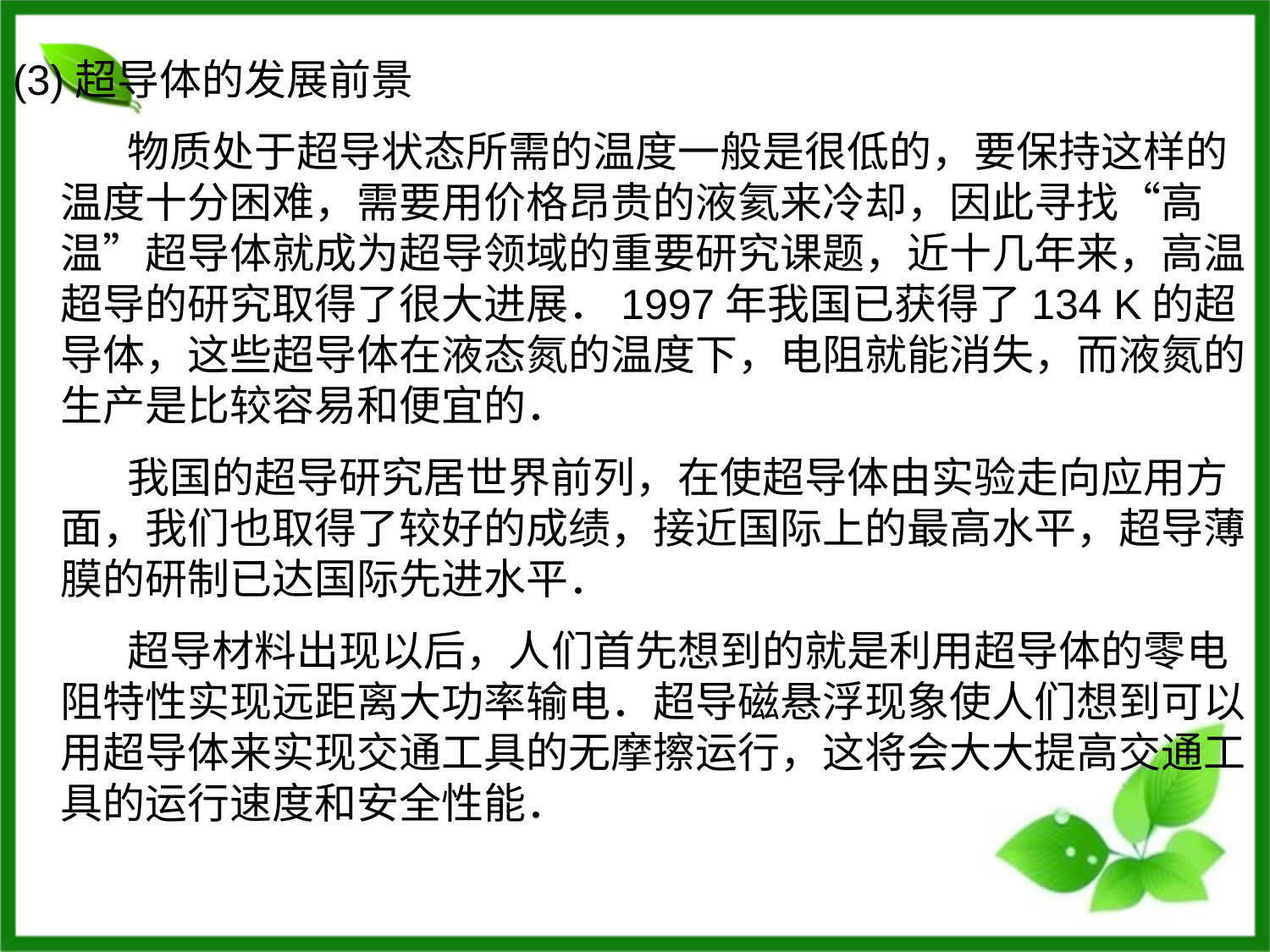

(3)超导体的发展前景
           物质处于超导状态所需的温度一般是很低的，要保持这样的温度十分困难，需要用价格昂贵的液氦来冷却，因此寻找“高温”超导体就成为超导领域的重要研究课题，近十几年来，高温超导的研究取得了很大进展．1997年我国已获得了134 K的超导体，这些超导体在液态氮的温度下，电阻就能消失，而液氮的生产是比较容易和便宜的．
           我国的超导研究居世界前列，在使超导体由实验走向应用方面，我们也取得了较好的成绩，接近国际上的最高水平，超导薄膜的研制已达国际先进水平．
           超导材料出现以后，人们首先想到的就是利用超导体的零电阻特性实现远距离大功率输电．超导磁悬浮现象使人们想到可以用超导体来实现交通工具的无摩擦运行，这将会大大提高交通工具的运行速度和安全性能．